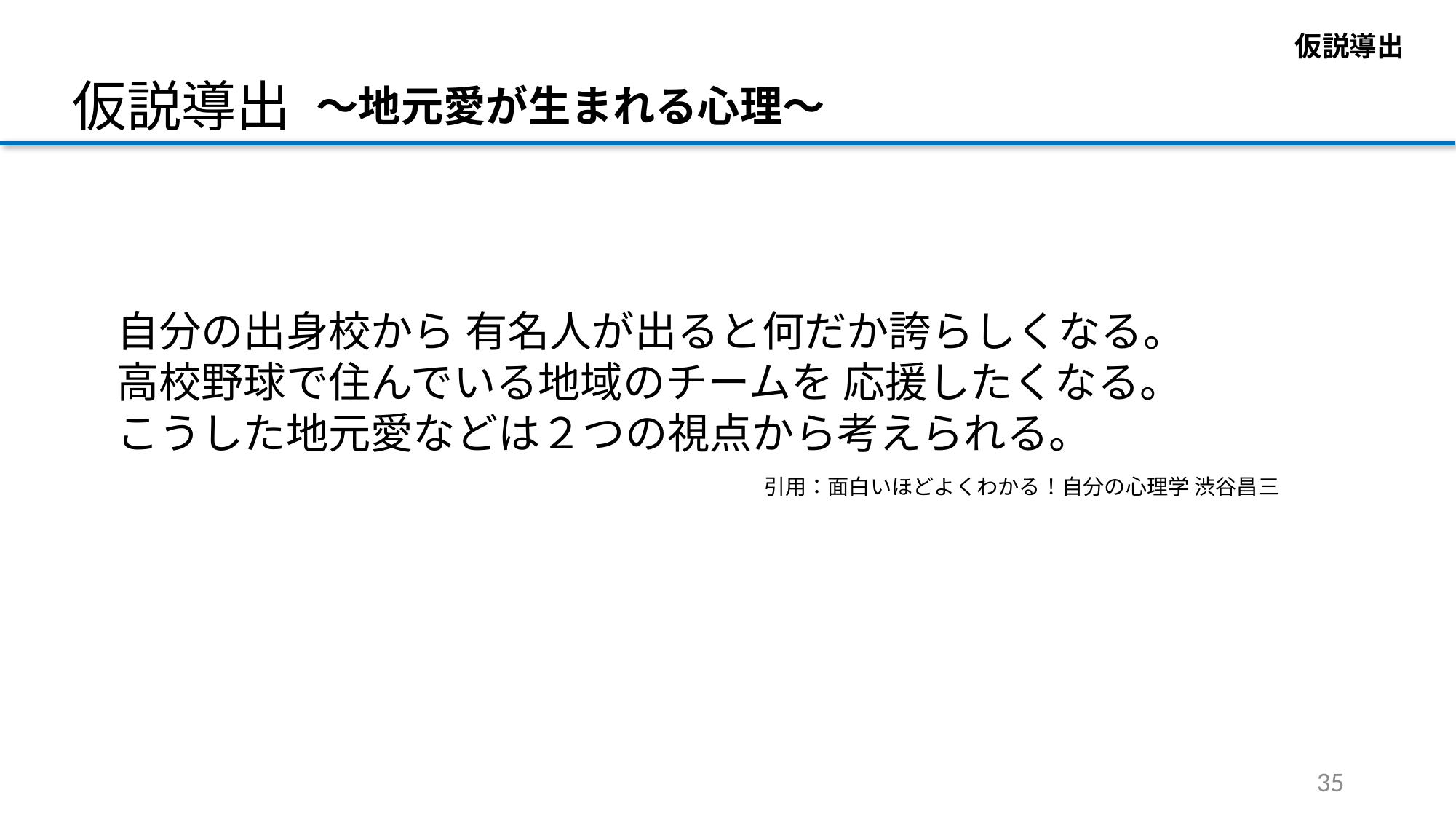

仮説導出
仮説導出
～地元愛が生まれる心理～
自分の出身校から 有名人が出ると何だか誇らしくなる。
高校野球で住んでいる地域のチームを 応援したくなる。
こうした地元愛などは２つの視点から考えられる。
引用：面白いほどよくわかる！自分の心理学 渋谷昌三
35